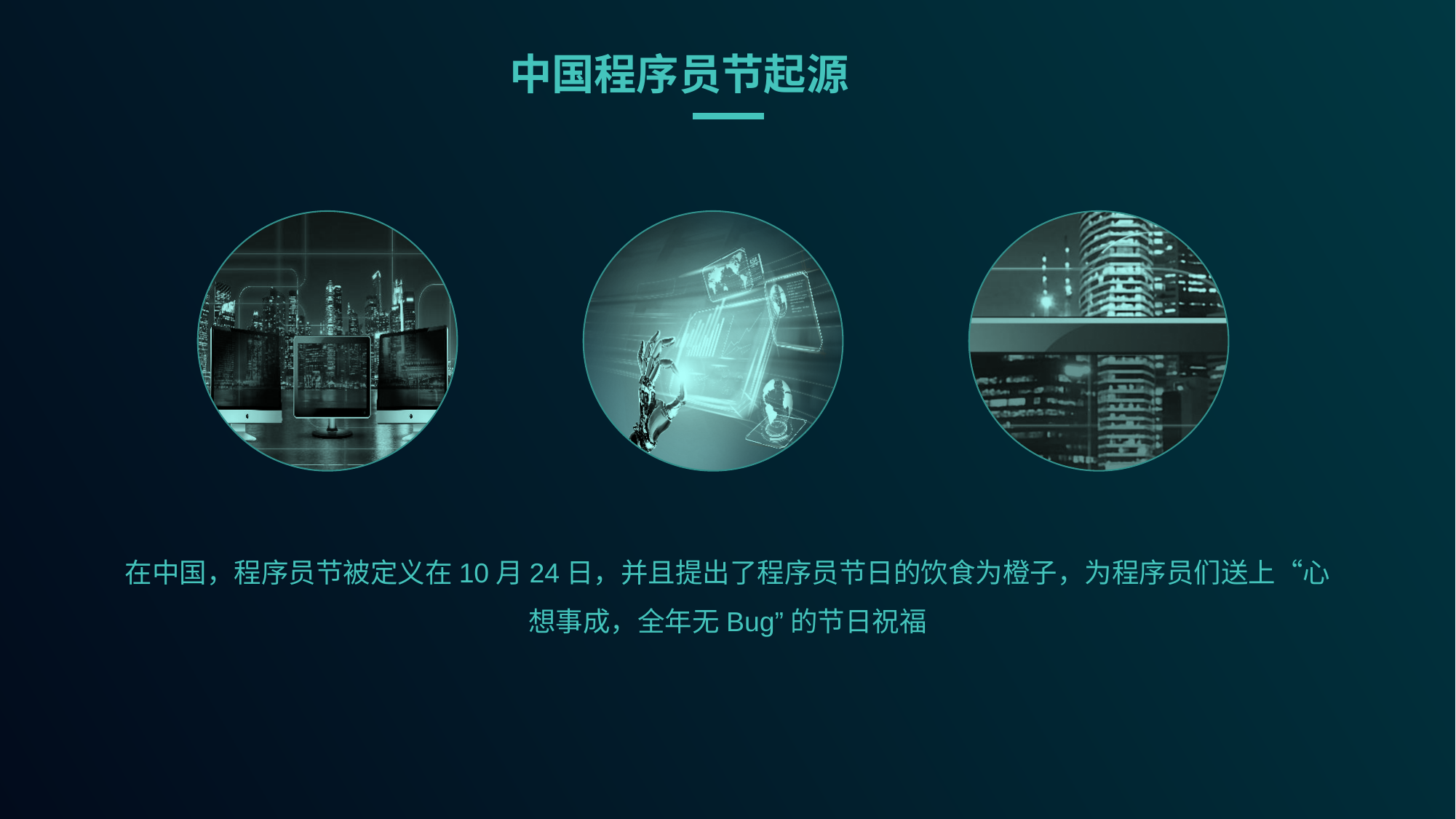

中国程序员节起源

在中国，程序员节被定义在10月24日，并且提出了程序员节日的饮食为橙子，为程序员们送上“心想事成，全年无Bug”的节日祝福